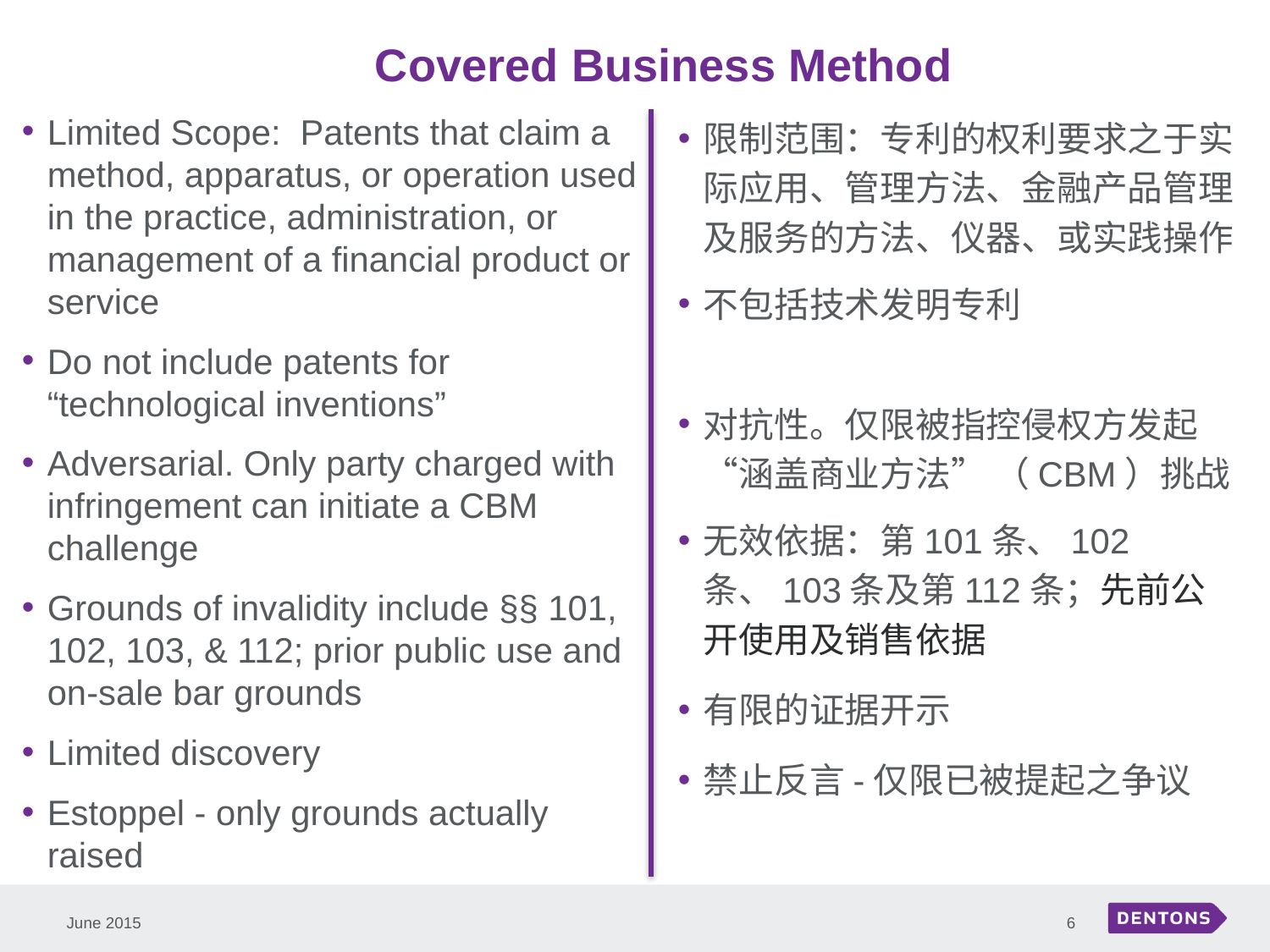

# Covered Business Method
限制范围：专利的权利要求之于实际应用、管理方法、金融产品管理及服务的方法、仪器、或实践操作
不包括技术发明专利

对抗性。仅限被指控侵权方发起“涵盖商业方法” （CBM）挑战
无效依据：第101条、102条、103条及第112条；先前公开使用及销售依据
有限的证据开示
禁止反言-仅限已被提起之争议
Limited Scope:  Patents that claim a method, apparatus, or operation used in the practice, administration, or management of a financial product or service
Do not include patents for “technological inventions”
Adversarial. Only party charged with infringement can initiate a CBM challenge
Grounds of invalidity include §§ 101, 102, 103, & 112; prior public use and on-sale bar grounds
Limited discovery
Estoppel - only grounds actually raised
6
June 2015